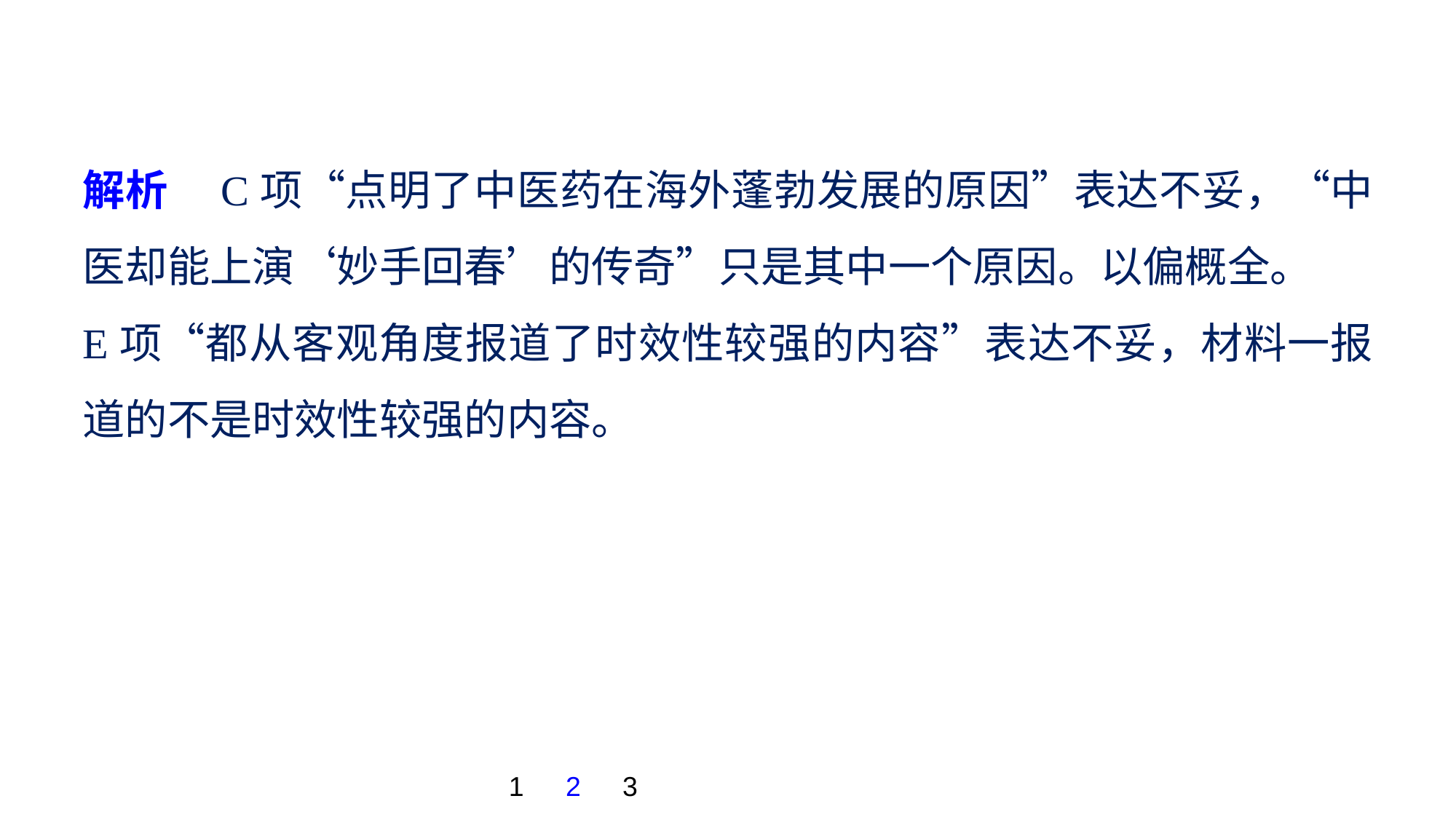

解析　C项“点明了中医药在海外蓬勃发展的原因”表达不妥，“中医却能上演‘妙手回春’的传奇”只是其中一个原因。以偏概全。
E项“都从客观角度报道了时效性较强的内容”表达不妥，材料一报道的不是时效性较强的内容。
1
2
3